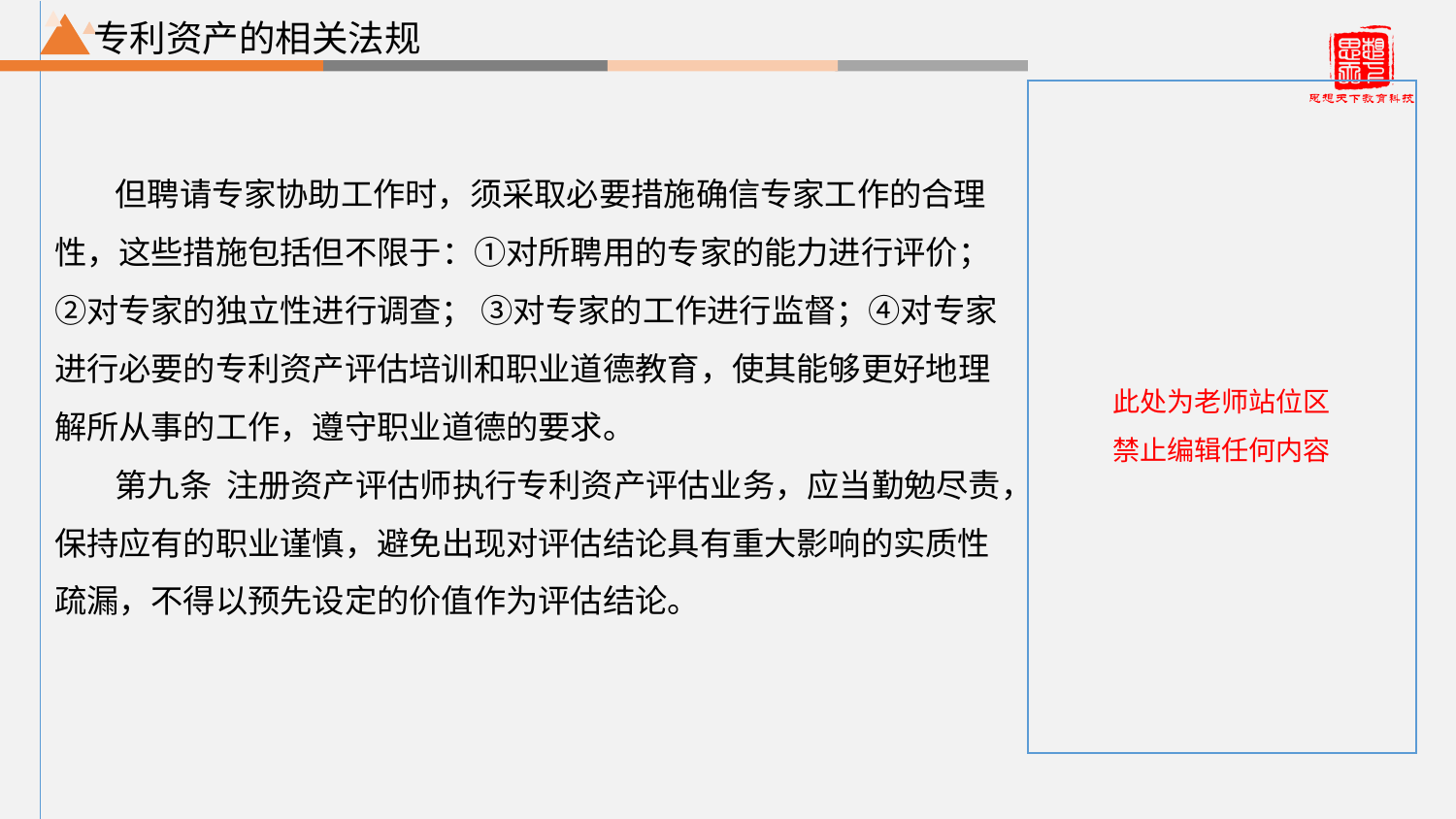

专利资产的相关法规
但聘请专家协助工作时，须采取必要措施确信专家工作的合理性，这些措施包括但不限于：①对所聘用的专家的能力进行评价；②对专家的独立性进行调查； ③对专家的工作进行监督；④对专家进行必要的专利资产评估培训和职业道德教育，使其能够更好地理解所从事的工作，遵守职业道德的要求。
第九条  注册资产评估师执行专利资产评估业务，应当勤勉尽责，保持应有的职业谨慎，避免出现对评估结论具有重大影响的实质性疏漏，不得以预先设定的价值作为评估结论。
64